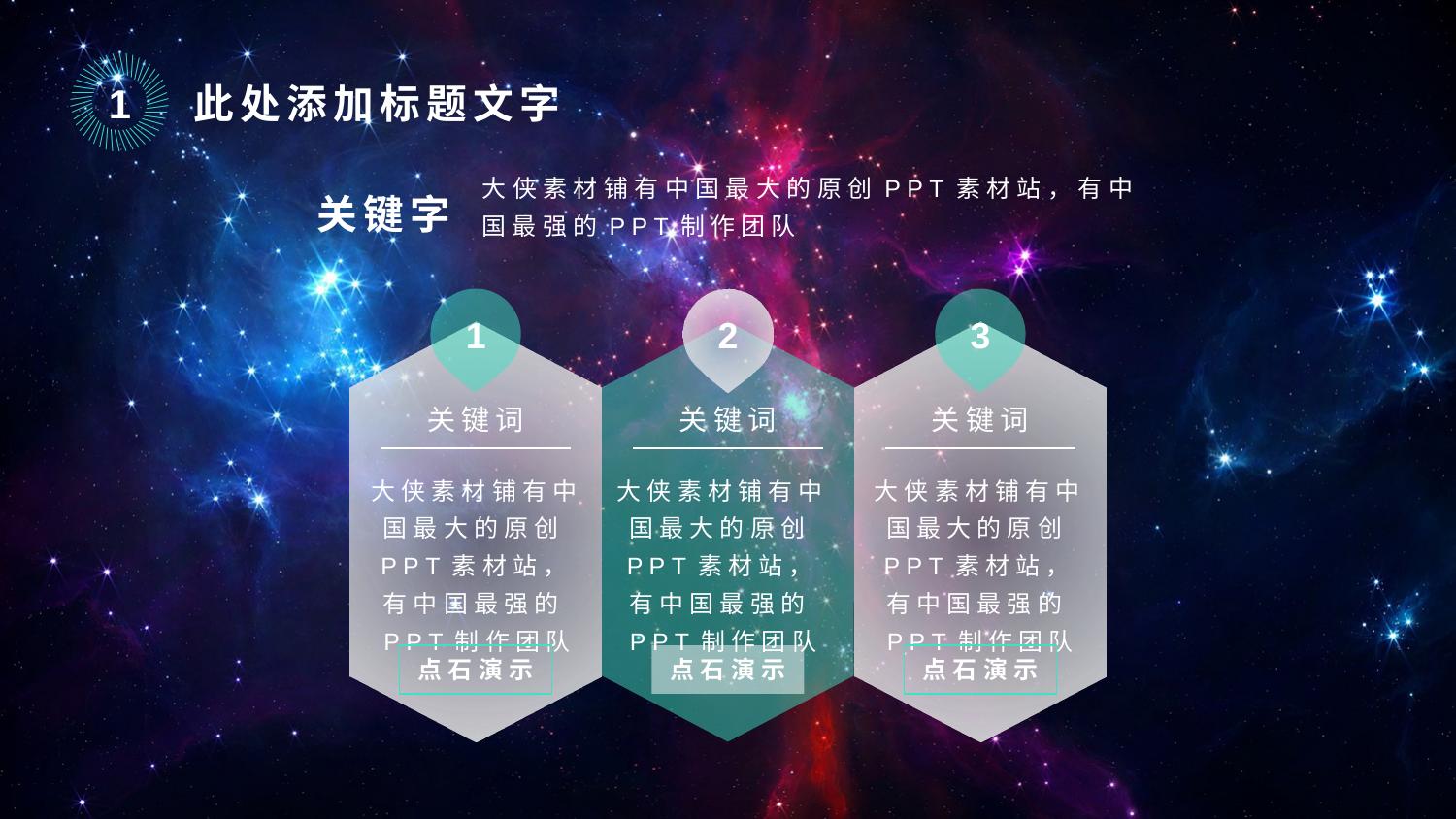

｜
｜
｜
｜
｜
｜
｜
｜
｜
｜
｜
｜
｜
｜
｜
｜
｜
｜
｜
｜
｜
｜
｜
｜
｜
｜
｜
｜
｜
｜
｜
｜
｜
｜
｜
｜
｜
｜
｜
｜
｜
｜
｜
｜
｜
｜
1
此处添加标题文字
大侠素材铺有中国最大的原创PPT素材站，有中国最强的PPT制作团队
关键字

1
2
3
关键词
关键词
关键词

大侠素材铺有中国最大的原创PPT素材站，有中国最强的PPT制作团队
大侠素材铺有中国最大的原创PPT素材站，有中国最强的PPT制作团队
大侠素材铺有中国最大的原创PPT素材站，有中国最强的PPT制作团队
点石演示
点石演示
点石演示